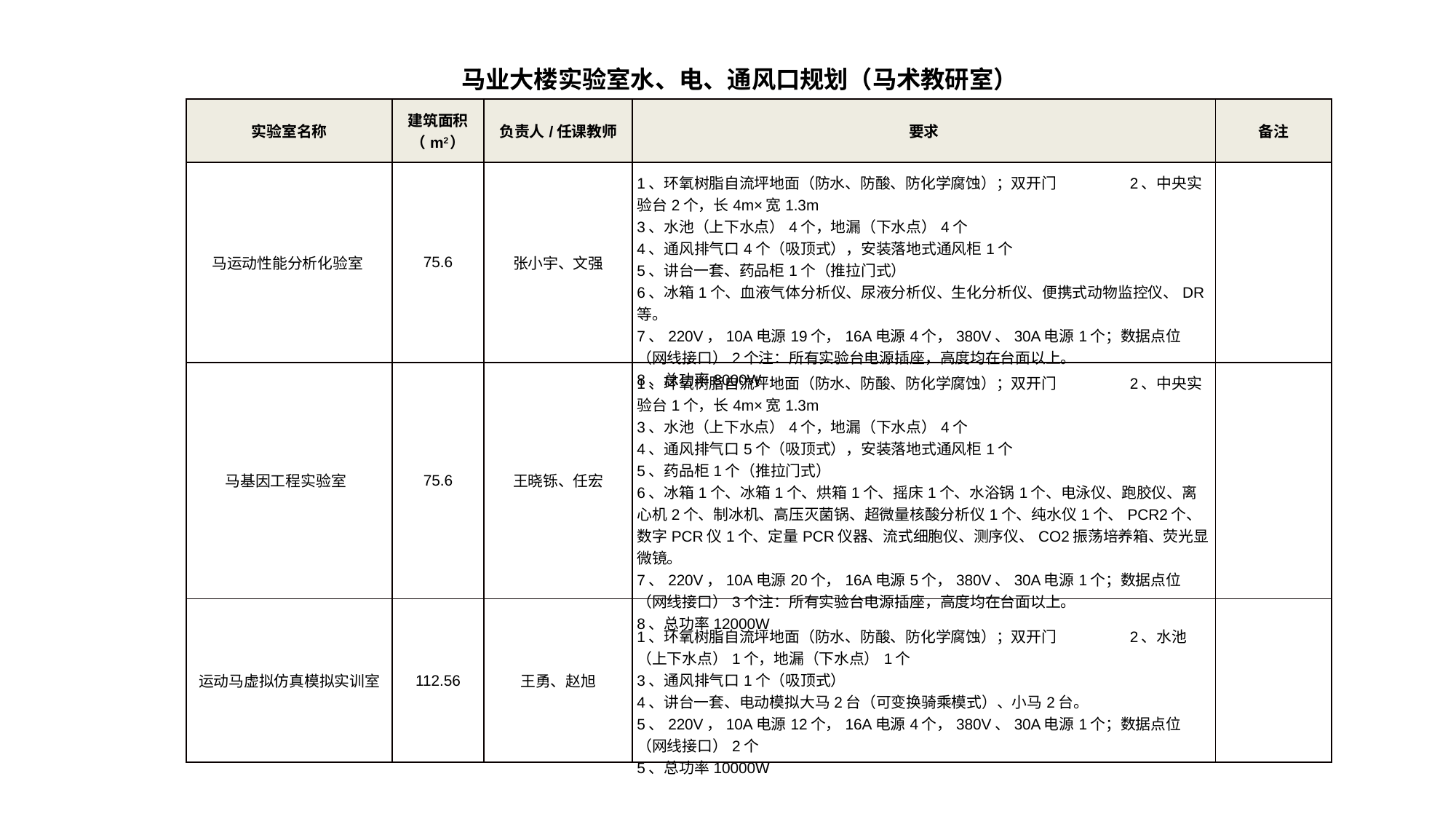

马业大楼实验室水、电、通风口规划（马术教研室）
| 实验室名称 | 建筑面积（m2） | 负责人/任课教师 | 要求 | 备注 |
| --- | --- | --- | --- | --- |
| 马运动性能分析化验室 | 75.6 | 张小宇、文强 | 1、环氧树脂自流坪地面（防水、防酸、防化学腐蚀）；双开门 2、中央实验台2个，长4m×宽1.3m 3、水池（上下水点）4个，地漏（下水点）4个 4、通风排气口4个（吸顶式），安装落地式通风柜1个 5、讲台一套、药品柜1个（推拉门式） 6、冰箱1个、血液气体分析仪、尿液分析仪、生化分析仪、便携式动物监控仪、DR等。 7、220V，10A电源19个，16A电源4个，380V、30A电源1个；数据点位（网线接口）2个注：所有实验台电源插座，高度均在台面以上。 8、总功率8000W |  |
| 马基因工程实验室 | 75.6 | 王晓铄、任宏 | 1、环氧树脂自流坪地面（防水、防酸、防化学腐蚀）；双开门 2、中央实验台1个，长4m×宽1.3m 3、水池（上下水点）4个，地漏（下水点）4个 4、通风排气口5个（吸顶式），安装落地式通风柜1个 5、药品柜1个（推拉门式） 6、冰箱1个、冰箱1个、烘箱1个、摇床1个、水浴锅1个、电泳仪、跑胶仪、离心机2个、制冰机、高压灭菌锅、超微量核酸分析仪1个、纯水仪1个、PCR2个、数字PCR仪1个、定量PCR仪器、流式细胞仪、测序仪、CO2振荡培养箱、荧光显微镜。 7、220V，10A电源20个，16A电源5个，380V、30A电源1个；数据点位（网线接口）3个注：所有实验台电源插座，高度均在台面以上。 8、总功率12000W |  |
| 运动马虚拟仿真模拟实训室 | 112.56 | 王勇、赵旭 | 1、环氧树脂自流坪地面（防水、防酸、防化学腐蚀）；双开门 2、水池（上下水点）1个，地漏（下水点）1个 3、通风排气口1个（吸顶式） 4、讲台一套、电动模拟大马2台（可变换骑乘模式）、小马2台。 5、220V，10A电源12个，16A电源4个，380V、30A电源1个；数据点位（网线接口）2个 5、总功率10000W |  |